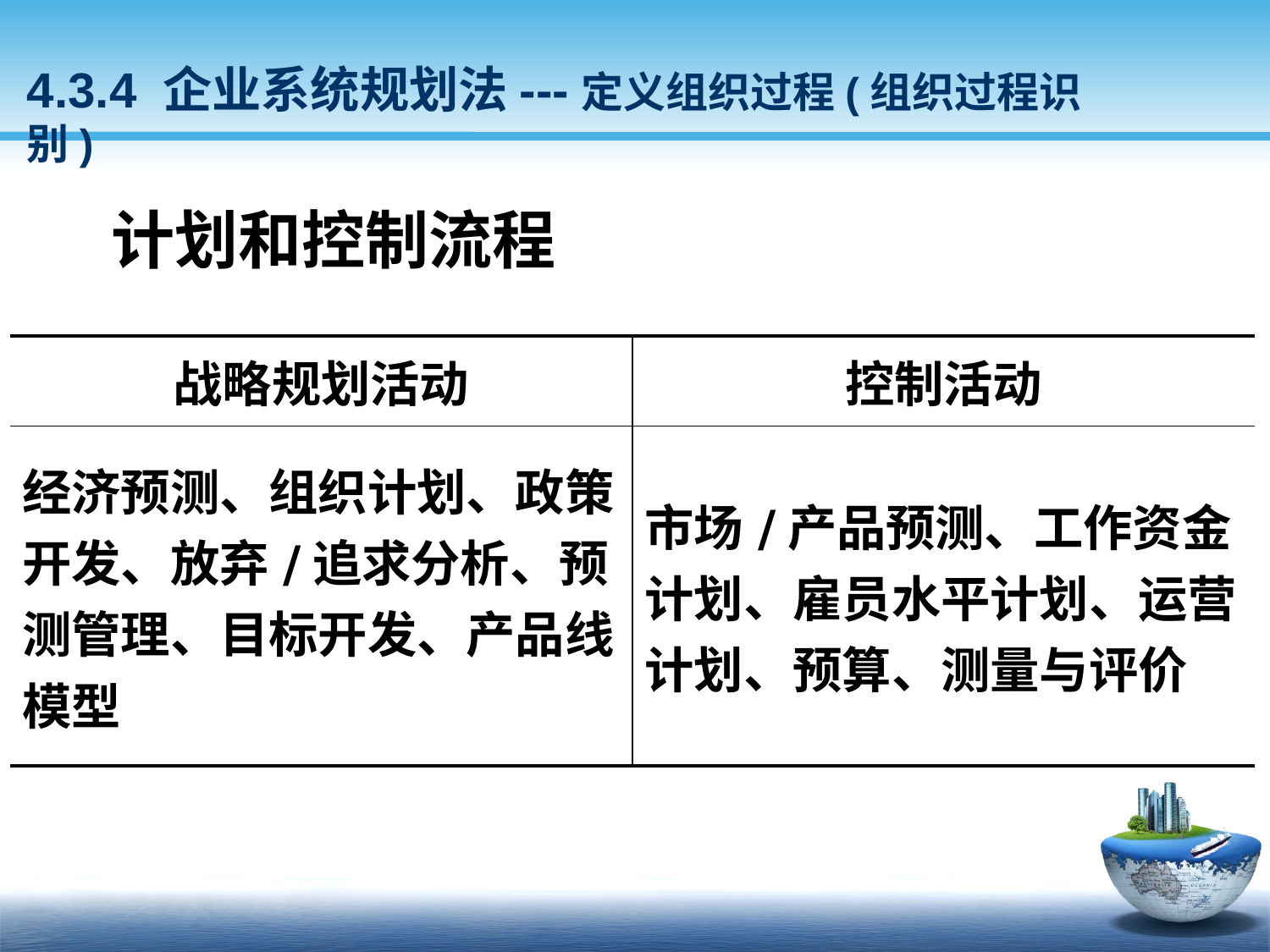

4.3.4 企业系统规划法---定义组织过程(组织过程识别)
  计划和控制流程
| 战略规划活动 | 控制活动 |
| --- | --- |
| 经济预测、组织计划、政策开发、放弃/追求分析、预测管理、目标开发、产品线模型 | 市场/产品预测、工作资金计划、雇员水平计划、运营计划、预算、测量与评价 |